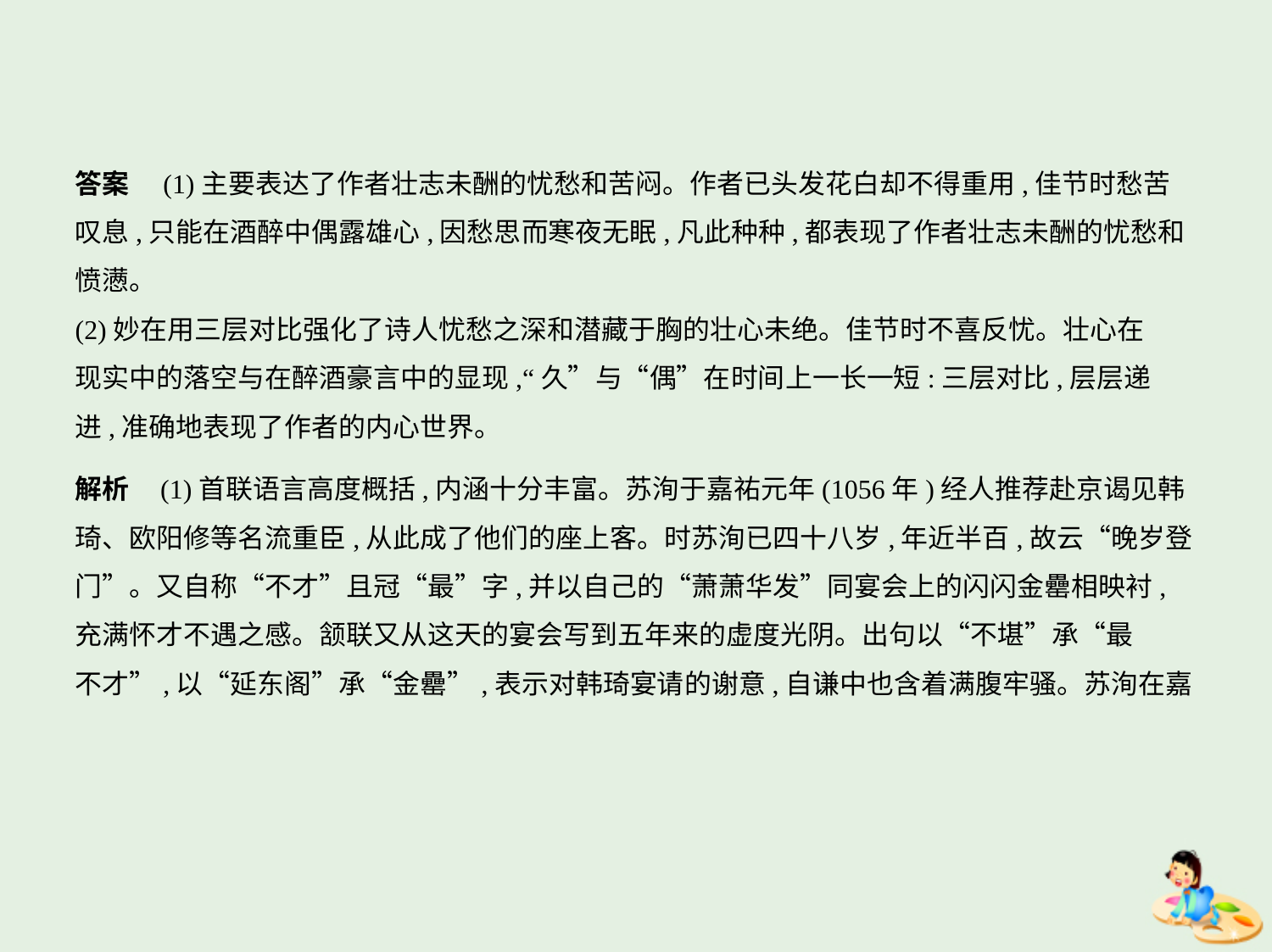

答案　(1)主要表达了作者壮志未酬的忧愁和苦闷。作者已头发花白却不得重用,佳节时愁苦
叹息,只能在酒醉中偶露雄心,因愁思而寒夜无眠,凡此种种,都表现了作者壮志未酬的忧愁和
愤懑。
(2)妙在用三层对比强化了诗人忧愁之深和潜藏于胸的壮心未绝。佳节时不喜反忧。壮心在
现实中的落空与在醉酒豪言中的显现,“久”与“偶”在时间上一长一短:三层对比,层层递
进,准确地表现了作者的内心世界。
解析    (1)首联语言高度概括,内涵十分丰富。苏洵于嘉祐元年(1056年)经人推荐赴京谒见韩
琦、欧阳修等名流重臣,从此成了他们的座上客。时苏洵已四十八岁,年近半百,故云“晚岁登
门”。又自称“不才”且冠“最”字,并以自己的“萧萧华发”同宴会上的闪闪金罍相映衬,
充满怀才不遇之感。颔联又从这天的宴会写到五年来的虚度光阴。出句以“不堪”承“最
不才”,以“延东阁”承“金罍”,表示对韩琦宴请的谢意,自谦中也含着满腹牢骚。苏洵在嘉